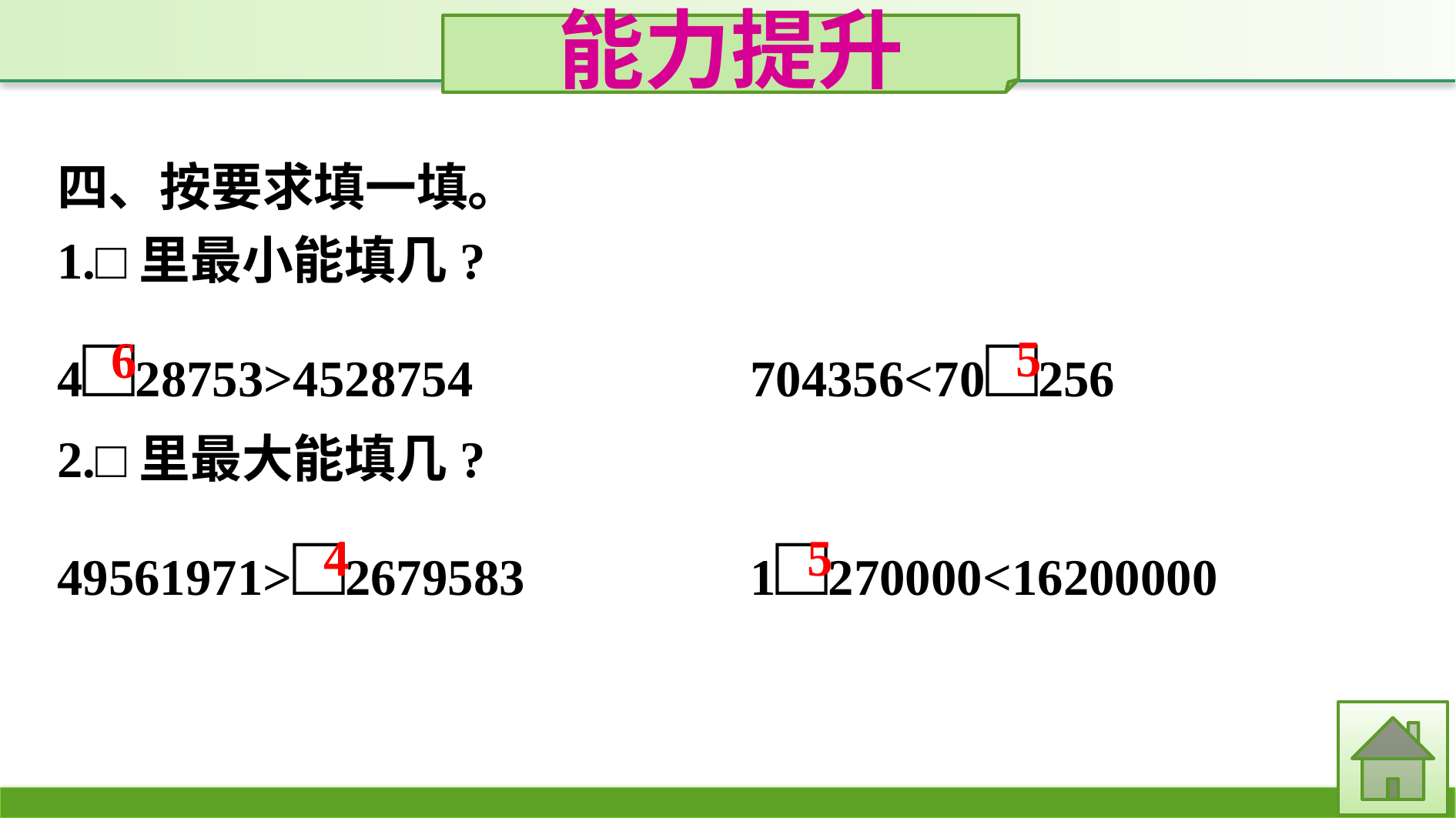

能力提升
四、按要求填一填。
1.□里最小能填几?
4□28753>4528754			704356<70□256
2.□里最大能填几?
49561971>□2679583			1□270000<16200000
5
6
4
5